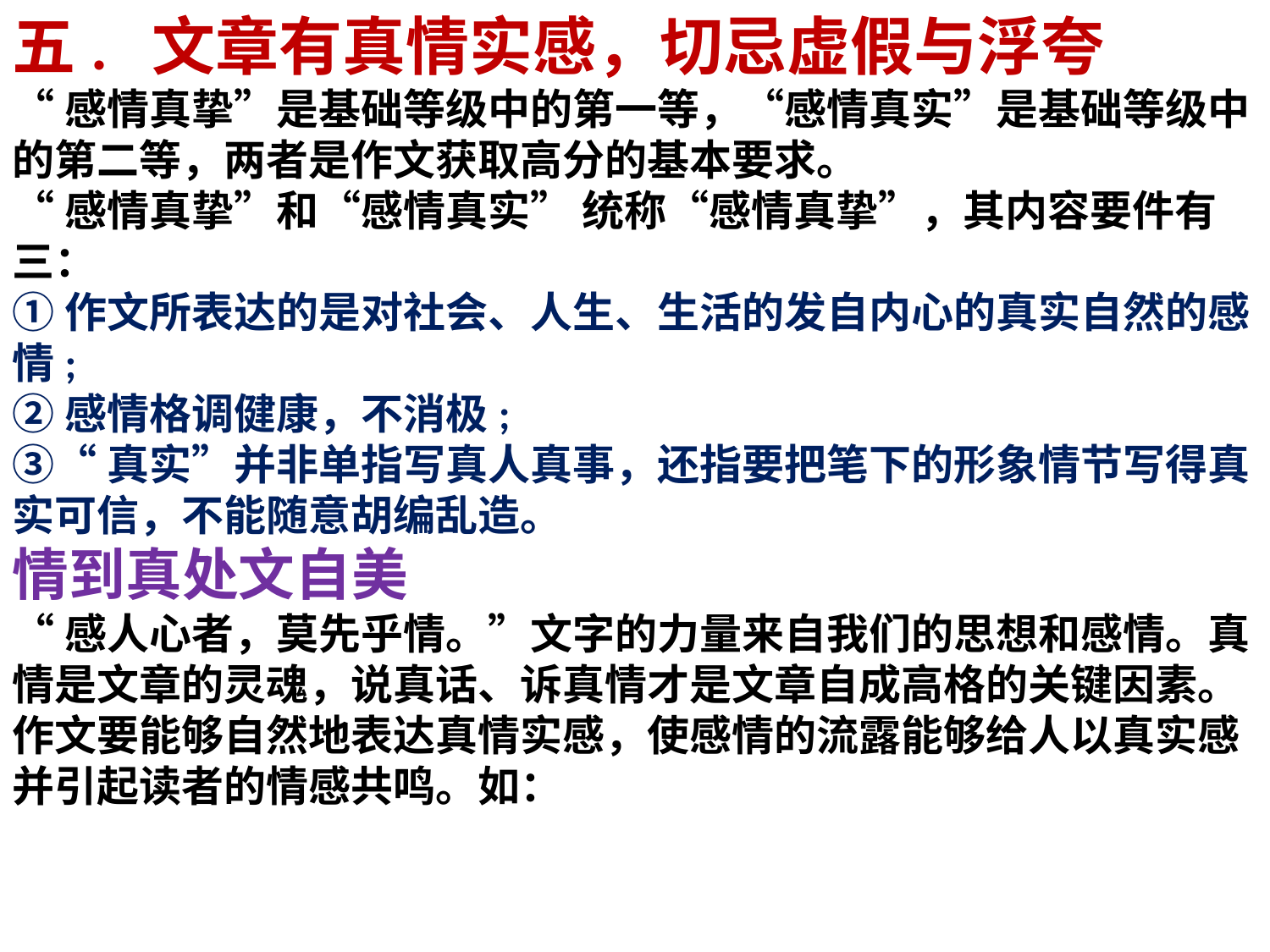

五.  文章有真情实感，切忌虚假与浮夸
“感情真挚”是基础等级中的第一等，“感情真实”是基础等级中的第二等，两者是作文获取高分的基本要求。
“感情真挚”和“感情真实” 统称“感情真挚”，其内容要件有三：
①作文所表达的是对社会、人生、生活的发自内心的真实自然的感情;
②感情格调健康，不消极;
③“真实”并非单指写真人真事，还指要把笔下的形象情节写得真实可信，不能随意胡编乱造。
情到真处文自美
“感人心者，莫先乎情。”文字的力量来自我们的思想和感情。真情是文章的灵魂，说真话、诉真情才是文章自成高格的关键因素。作文要能够自然地表达真情实感，使感情的流露能够给人以真实感并引起读者的情感共鸣。如：